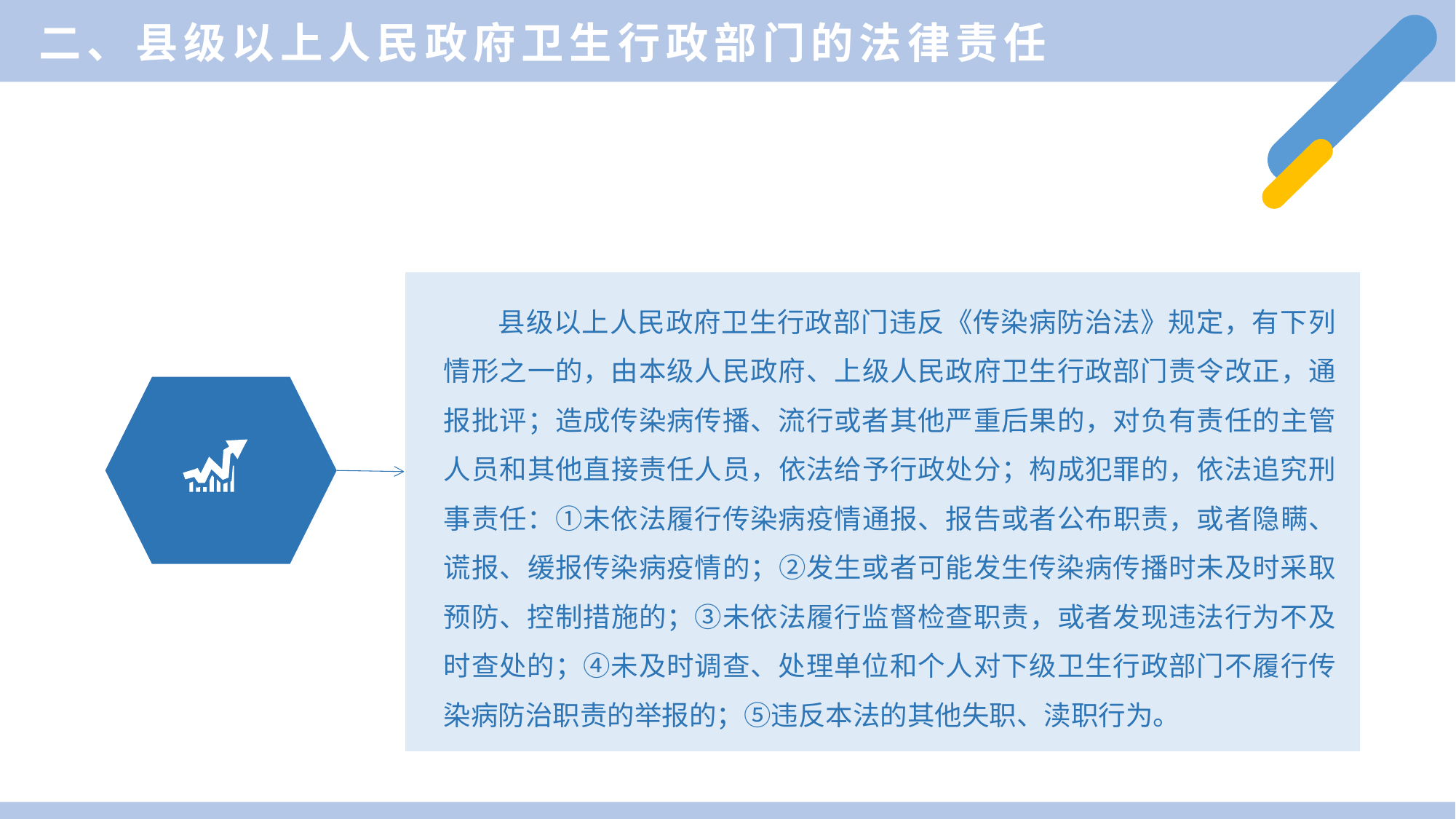

二、县级以上人民政府卫生行政部门的法律责任

县级以上人民政府卫生行政部门违反《传染病防治法》规定，有下列情形之一的，由本级人民政府、上级人民政府卫生行政部门责令改正，通报批评；造成传染病传播、流行或者其他严重后果的，对负有责任的主管人员和其他直接责任人员，依法给予行政处分；构成犯罪的，依法追究刑事责任：①未依法履行传染病疫情通报、报告或者公布职责，或者隐瞒、谎报、缓报传染病疫情的；②发生或者可能发生传染病传播时未及时采取预防、控制措施的；③未依法履行监督检查职责，或者发现违法行为不及时查处的；④未及时调查、处理单位和个人对下级卫生行政部门不履行传染病防治职责的举报的；⑤违反本法的其他失职、渎职行为。